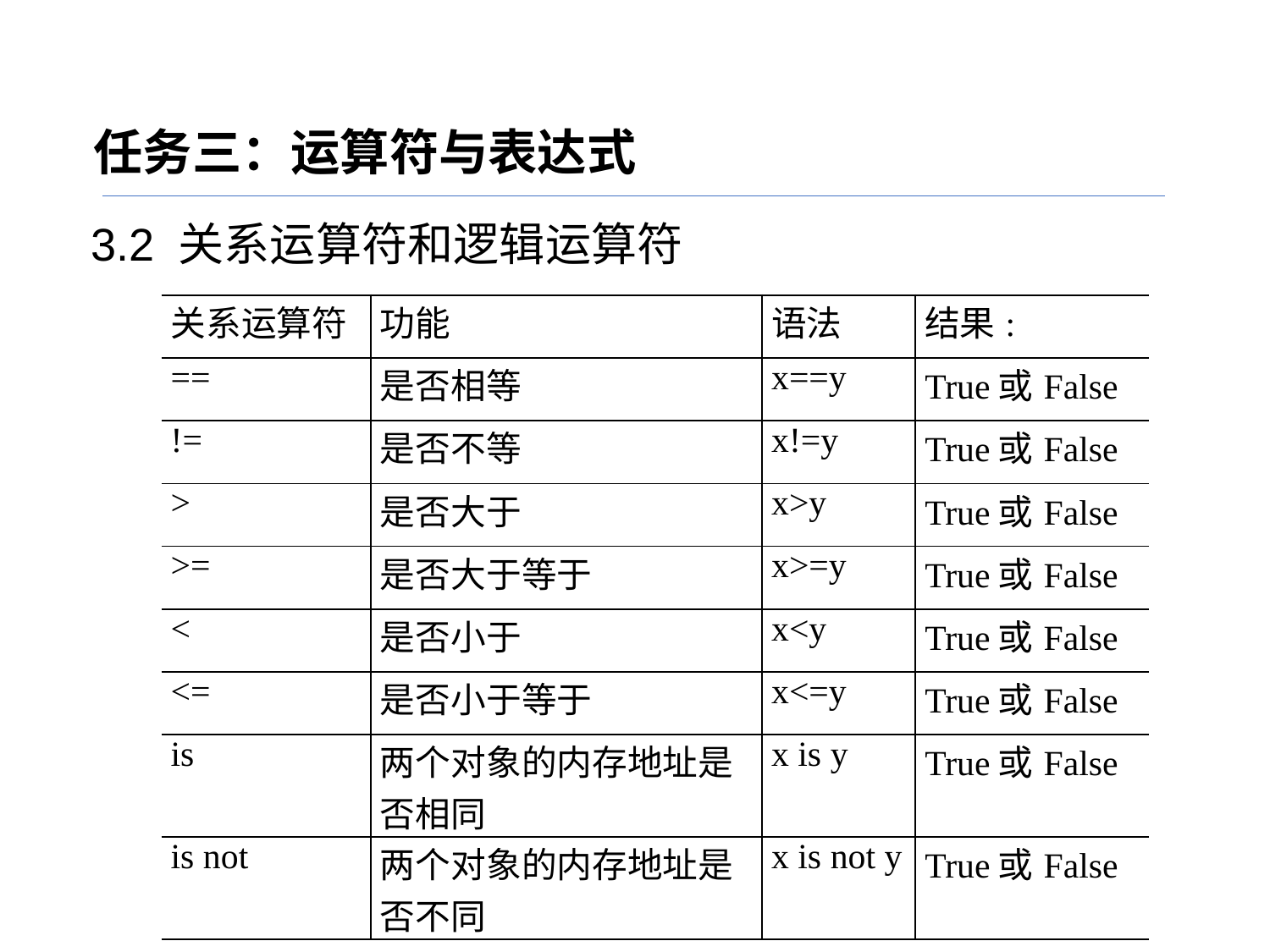

任务三：运算符与表达式
3.2 关系运算符和逻辑运算符
| 关系运算符 | 功能 | 语法 | 结果: |
| --- | --- | --- | --- |
| == | 是否相等 | x==y | True或False |
| != | 是否不等 | x!=y | True或False |
| > | 是否大于 | x>y | True或False |
| >= | 是否大于等于 | x>=y | True或False |
| < | 是否小于 | x<y | True或False |
| <= | 是否小于等于 | x<=y | True或False |
| is | 两个对象的内存地址是否相同 | x is y | True或False |
| is not | 两个对象的内存地址是否不同 | x is not y | True或False |